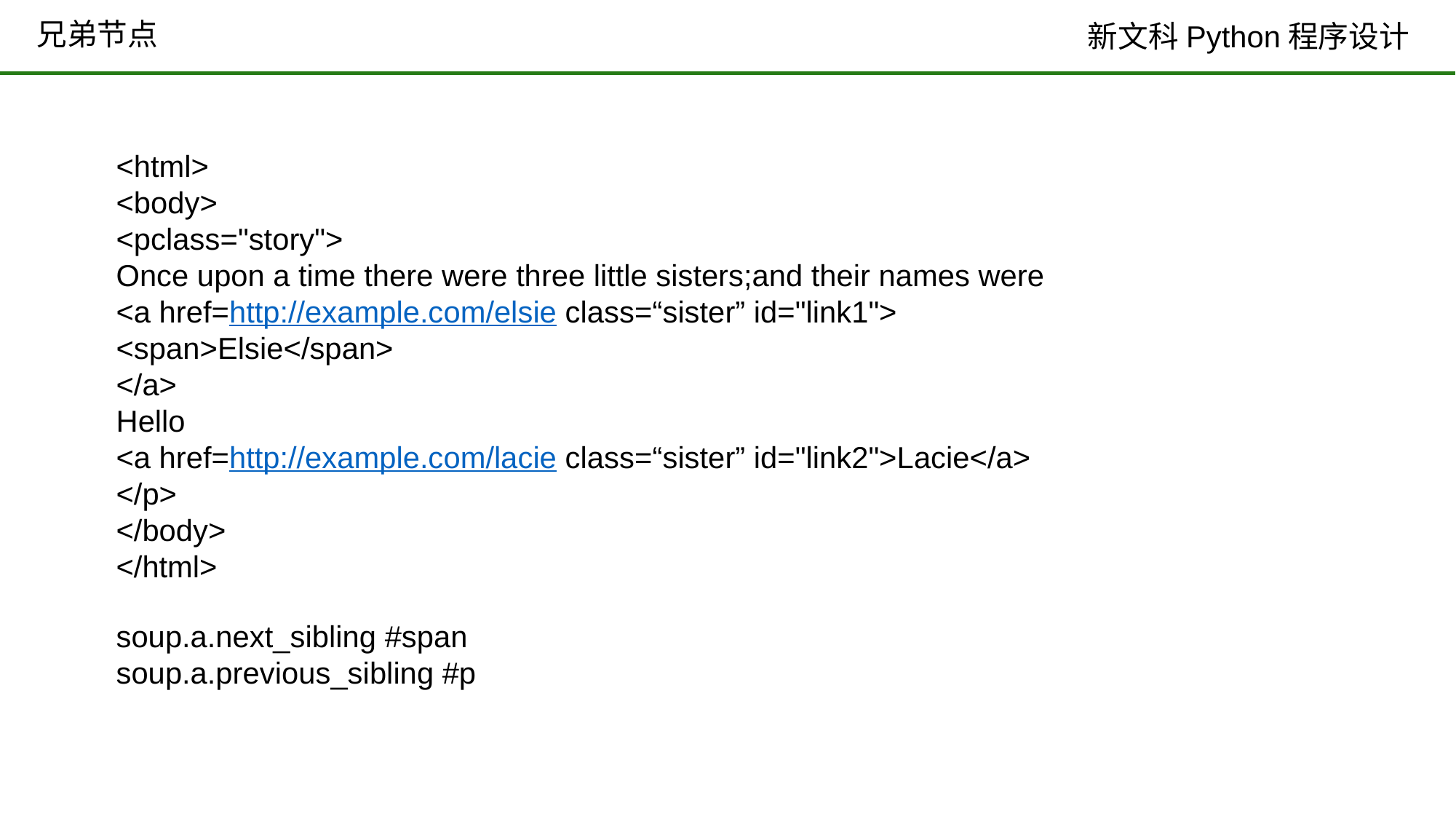

# 兄弟节点
<html>
<body>
<pclass="story">
Once upon a time there were three little sisters;and their names were
<a href=http://example.com/elsie class=“sister” id="link1">
<span>Elsie</span>
</a>
Hello
<a href=http://example.com/lacie class=“sister” id="link2">Lacie</a>
</p>
</body>
</html>
soup.a.next_sibling #span
soup.a.previous_sibling #p